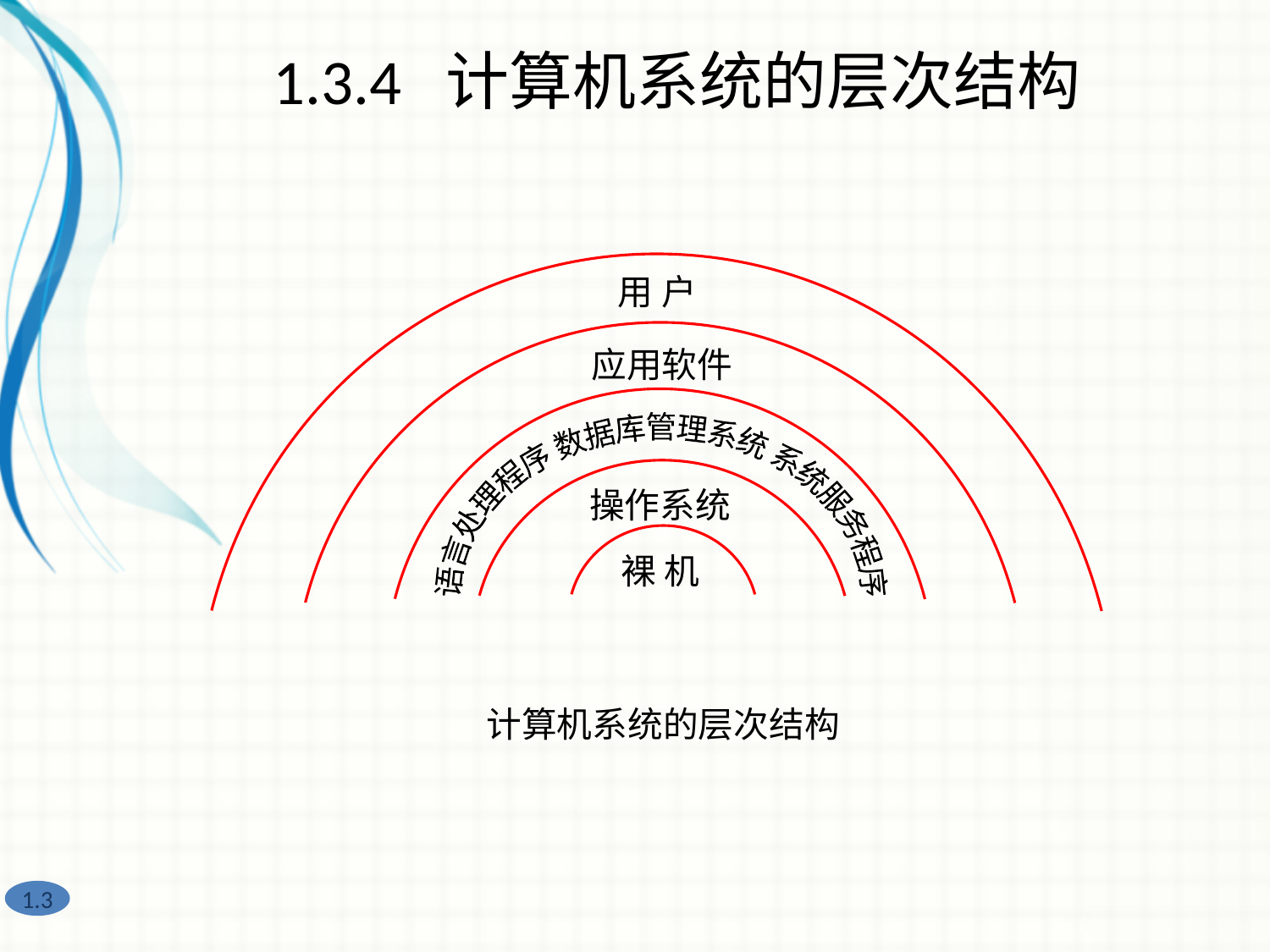

1.3.4  计算机系统的层次结构

用 户

应用软件

语言处理程序 数据库管理系统 系统服务程序

操作系统

裸 机
计算机系统的层次结构